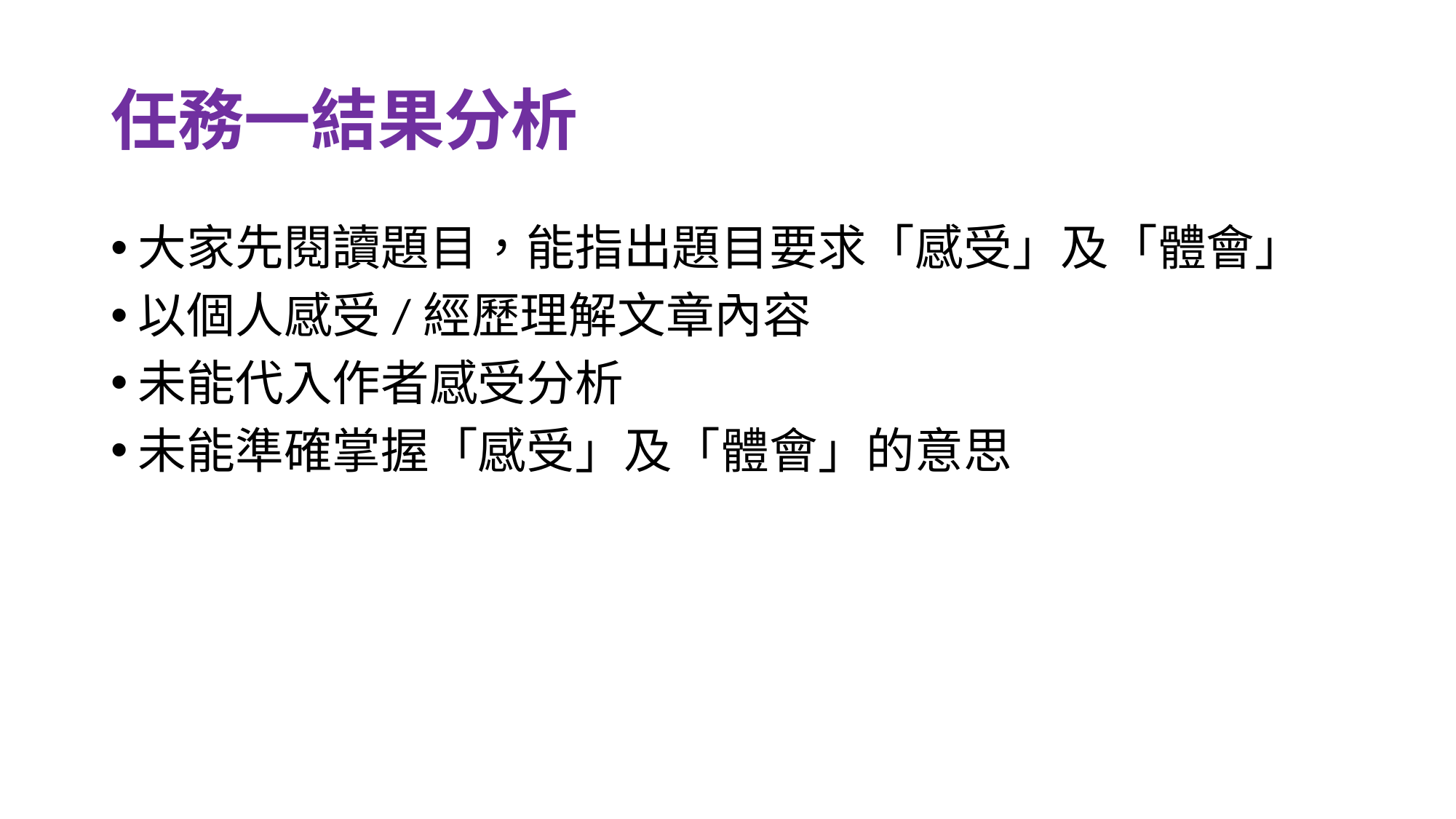

# 任務一結果分析
大家先閱讀題目，能指出題目要求「感受」及「體會」
以個人感受/經歷理解文章內容
未能代入作者感受分析
未能準確掌握「感受」及「體會」的意思